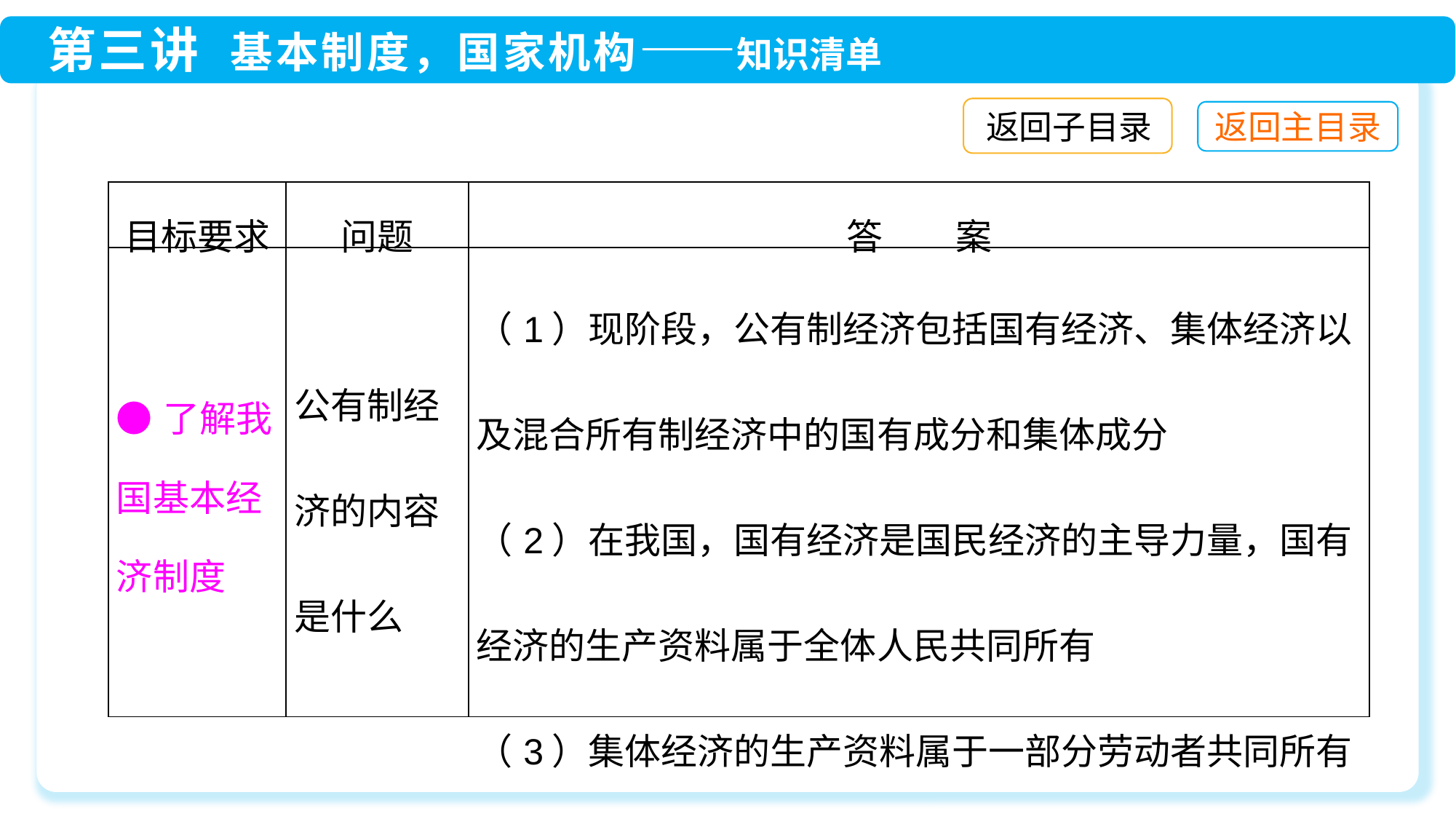

返回子目录
| 目标要求 | 问题 | 答　　案 |
| --- | --- | --- |
| ●了解我国基本经济制度 | 公有制经济的内容是什么 | （1）现阶段，公有制经济包括国有经济、集体经济以及混合所有制经济中的国有成分和集体成分 （2）在我国，国有经济是国民经济的主导力量，国有经济的生产资料属于全体人民共同所有 （3）集体经济的生产资料属于一部分劳动者共同所有 |